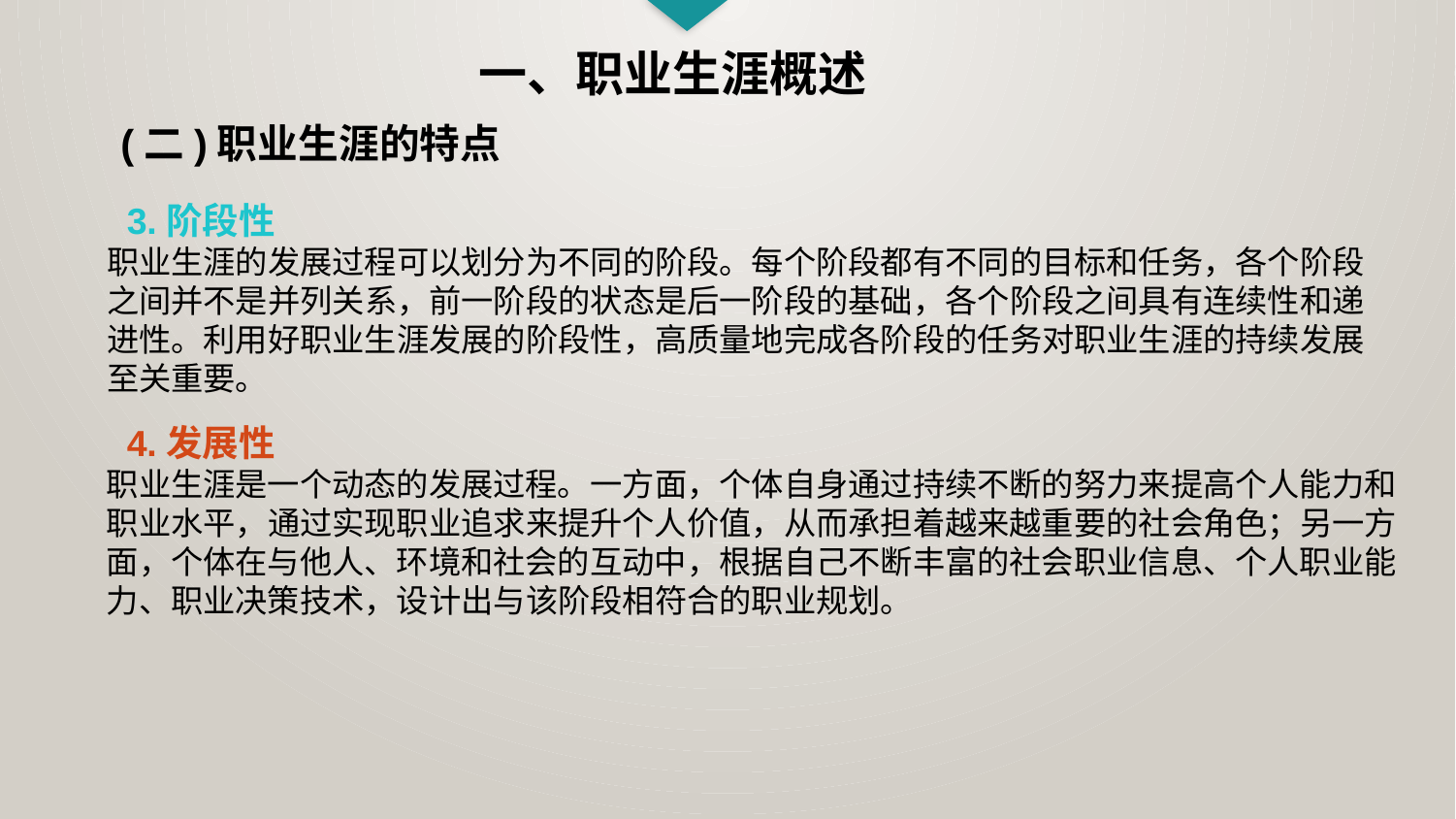

一、职业生涯概述
(二)职业生涯的特点
  3.阶段性
职业生涯的发展过程可以划分为不同的阶段。每个阶段都有不同的目标和任务，各个阶段之间并不是并列关系，前一阶段的状态是后一阶段的基础，各个阶段之间具有连续性和递进性。利用好职业生涯发展的阶段性，高质量地完成各阶段的任务对职业生涯的持续发展至关重要。
  4.发展性
职业生涯是一个动态的发展过程。一方面，个体自身通过持续不断的努力来提高个人能力和职业水平，通过实现职业追求来提升个人价值，从而承担着越来越重要的社会角色；另一方面，个体在与他人、环境和社会的互动中，根据自己不断丰富的社会职业信息、个人职业能力、职业决策技术，设计出与该阶段相符合的职业规划。
12